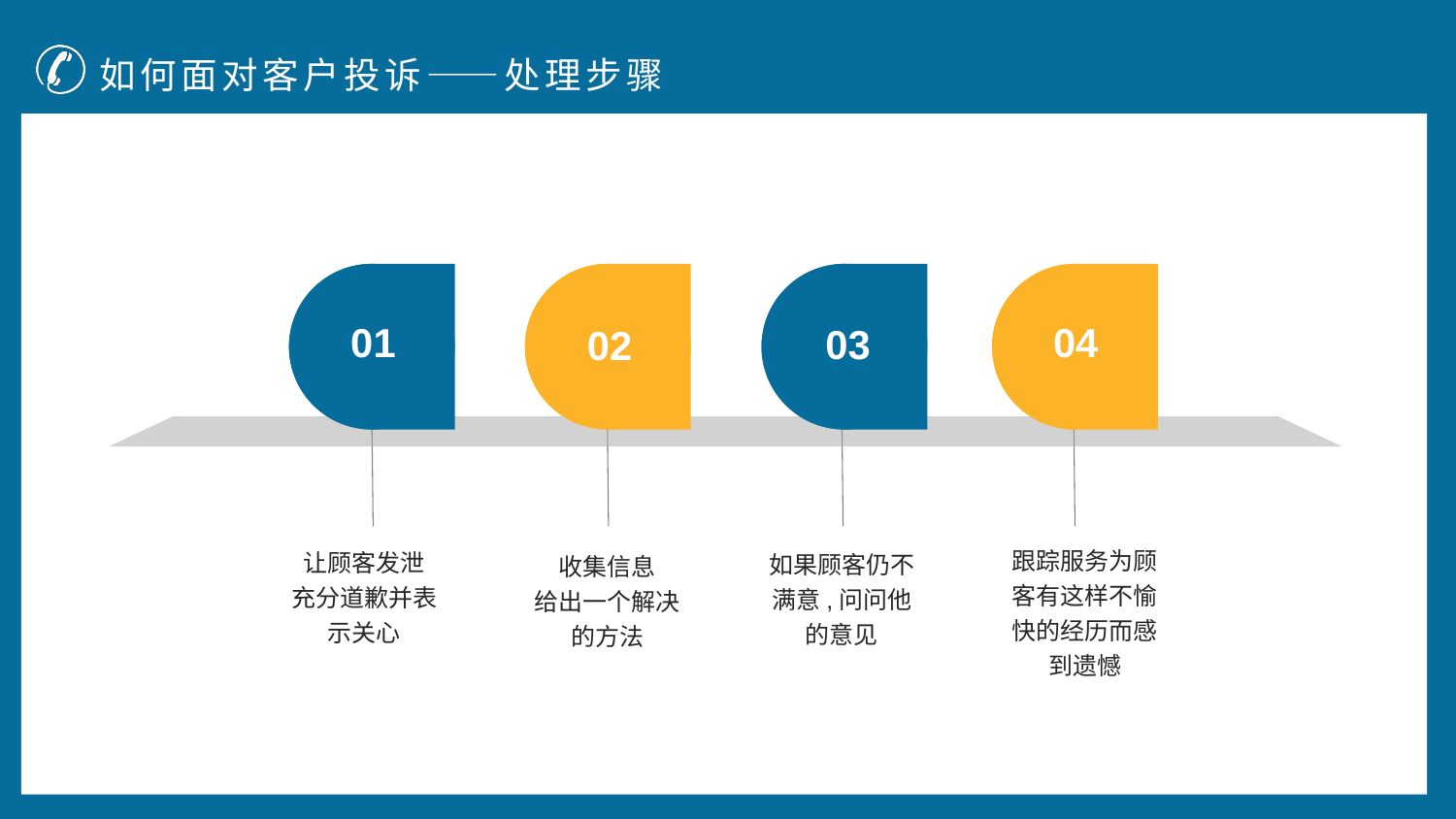

如何面对客户投诉——处理步骤

01
04
03
02

跟踪服务为顾客有这样不愉快的经历而感到遗憾

让顾客发泄
充分道歉并表示关心
如果顾客仍不满意,问问他的意见
收集信息
给出一个解决的方法